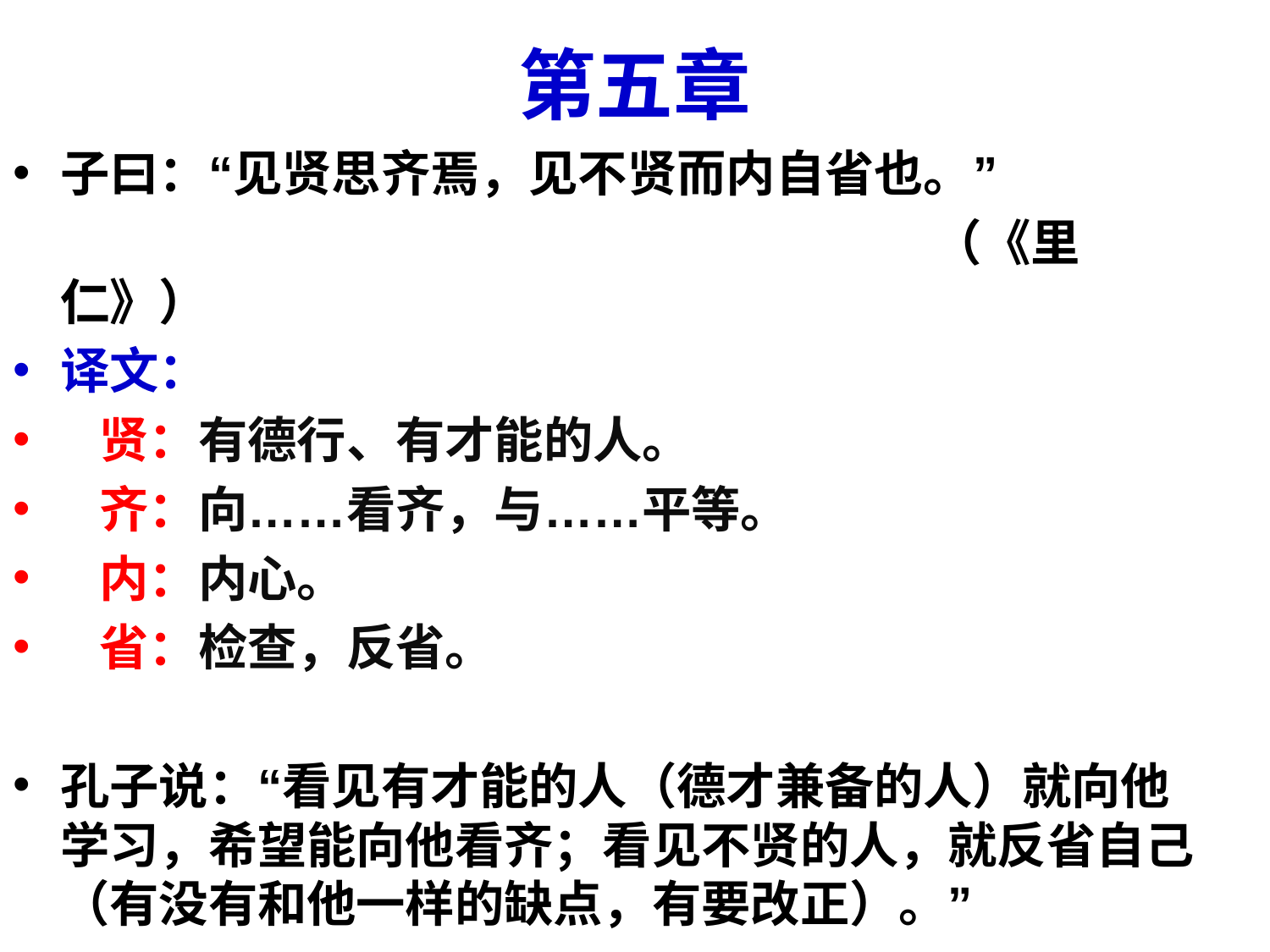

# 第五章
子曰：“见贤思齐焉，见不贤而内自省也。”
                                                                  （《里仁》）
译文：
  贤：有德行、有才能的人。
  齐：向……看齐，与……平等。
  内：内心。
  省：检查，反省。

孔子说：“看见有才能的人（德才兼备的人）就向他学习，希望能向他看齐；看见不贤的人，就反省自己（有没有和他一样的缺点，有要改正）。”